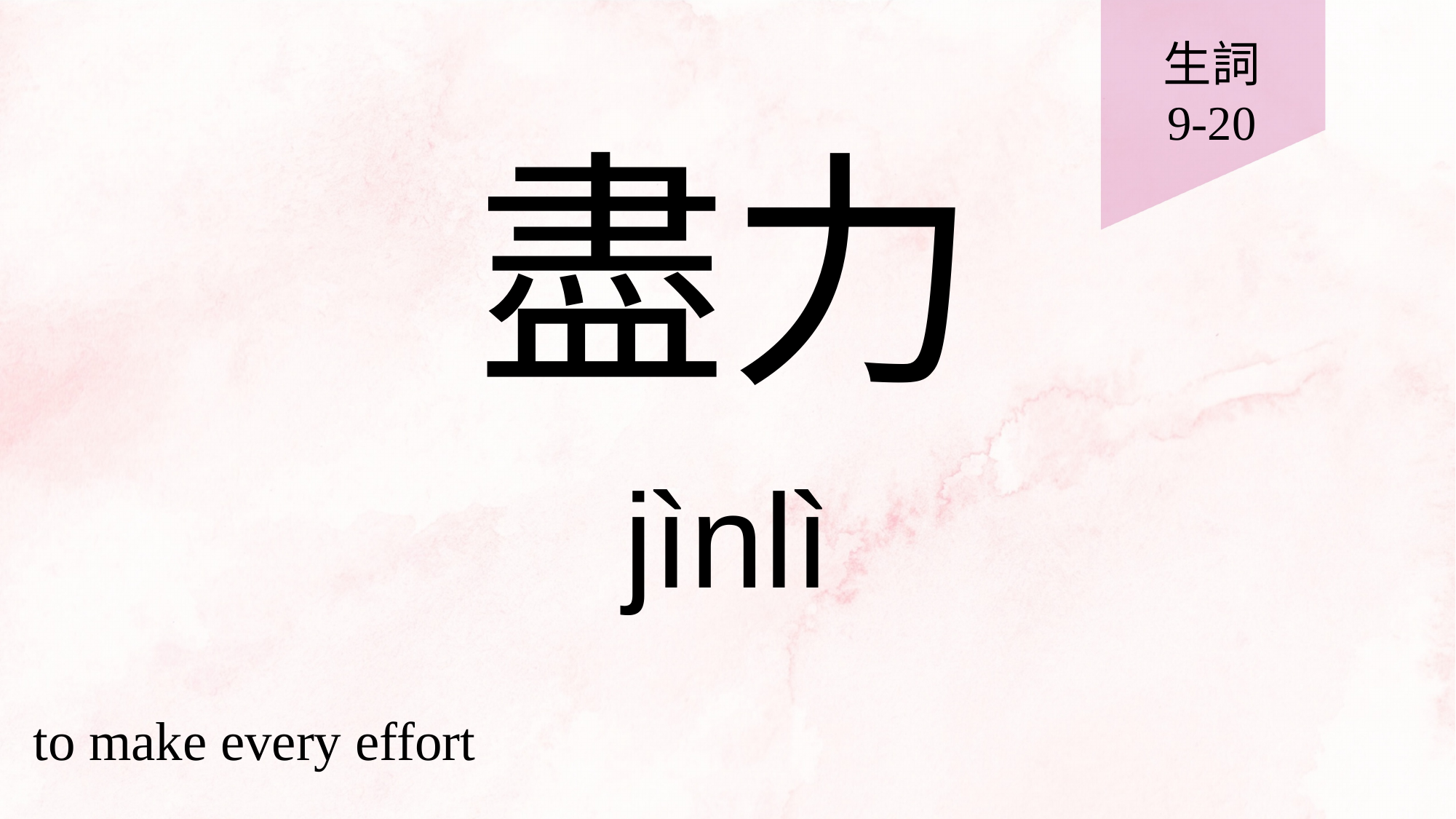

生詞
9-20
# 盡力
jìnlì
to make every effort